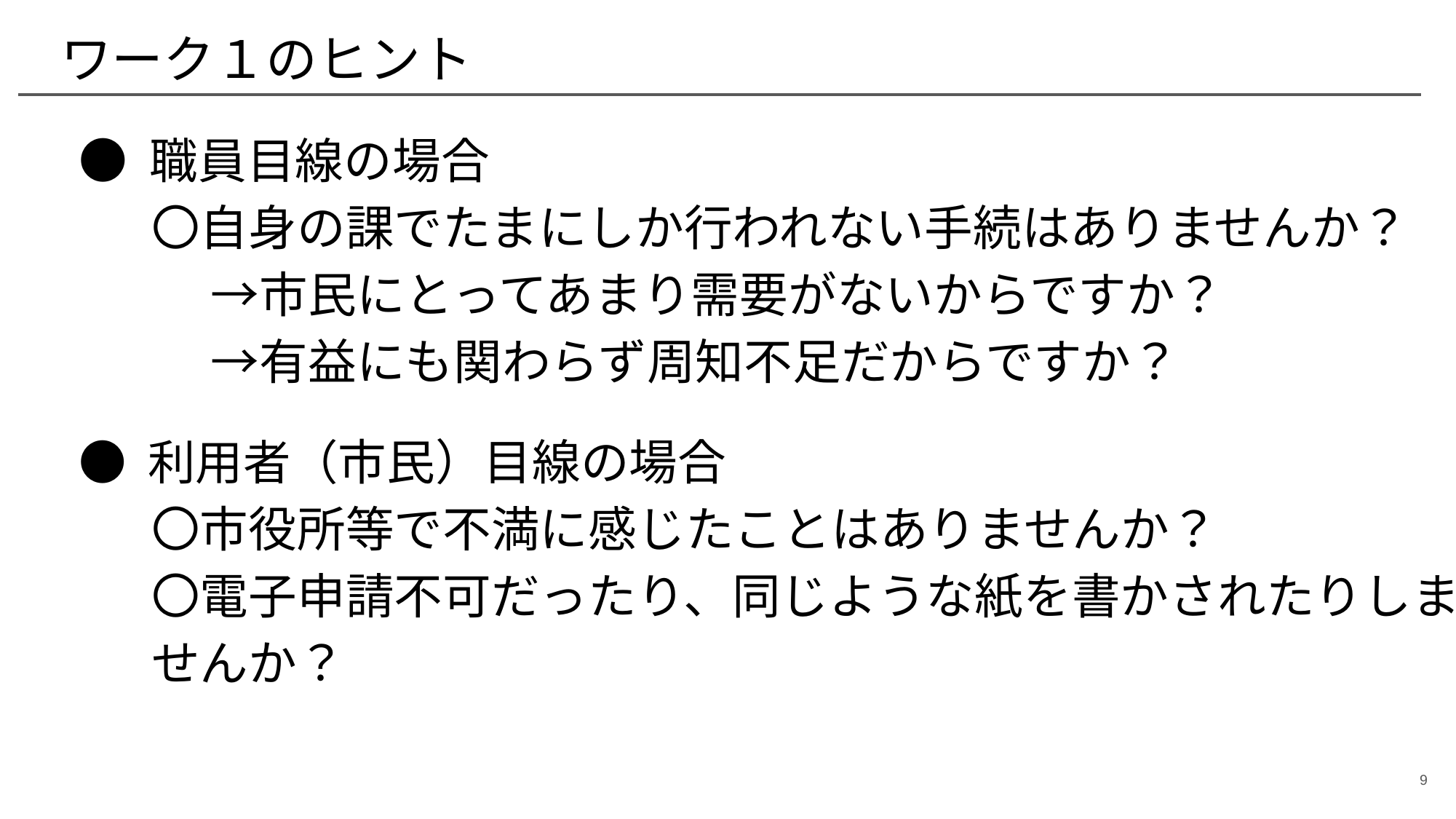

# ワーク１のヒント
● 職員目線の場合
〇自身の課でたまにしか行われない手続はありませんか？
　 →市民にとってあまり需要がないからですか？
　 →有益にも関わらず周知不足だからですか？

● 利用者（市民）目線の場合
〇市役所等で不満に感じたことはありませんか？
〇電子申請不可だったり、同じような紙を書かされたりしませんか？
9